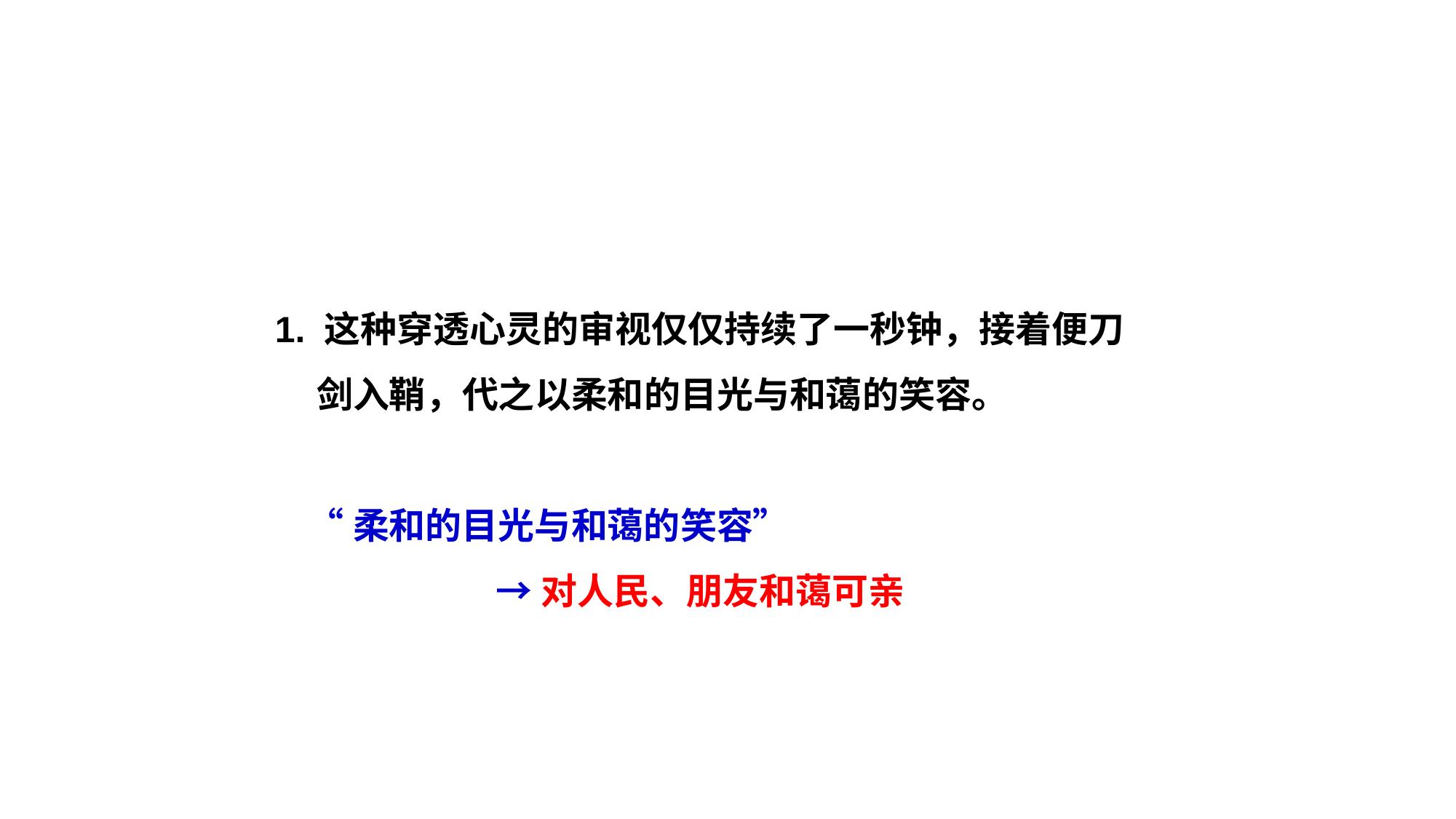

1. 这种穿透心灵的审视仅仅持续了一秒钟，接着便刀
    剑入鞘，代之以柔和的目光与和蔼的笑容。

    “柔和的目光与和蔼的笑容”
                           →对人民、朋友和蔼可亲